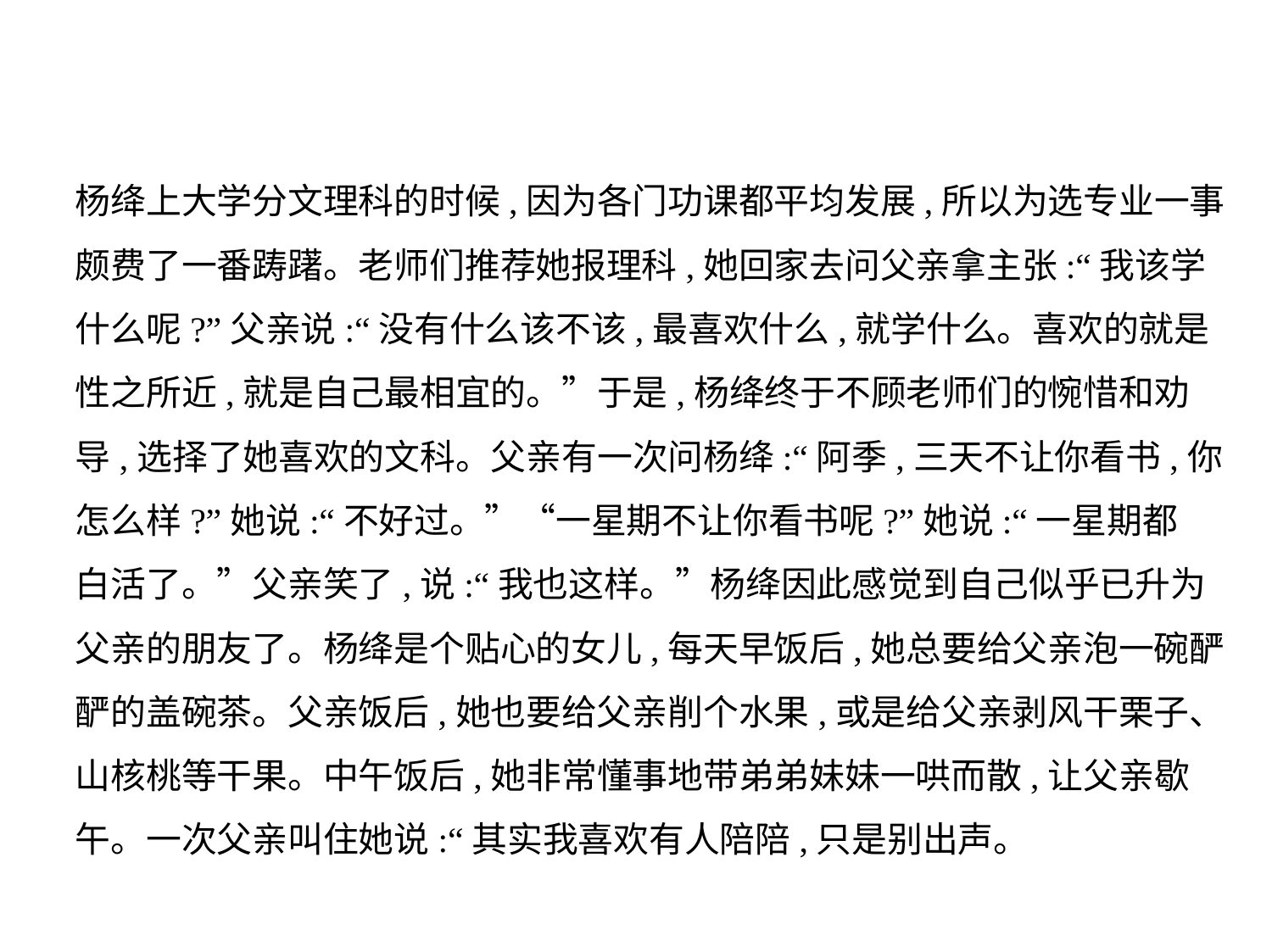

杨绛上大学分文理科的时候,因为各门功课都平均发展,所以为选专业一事
颇费了一番踌躇。老师们推荐她报理科,她回家去问父亲拿主张:“我该学
什么呢?”父亲说:“没有什么该不该,最喜欢什么,就学什么。喜欢的就是
性之所近,就是自己最相宜的。”于是,杨绛终于不顾老师们的惋惜和劝
导,选择了她喜欢的文科。父亲有一次问杨绛:“阿季,三天不让你看书,你
怎么样?”她说:“不好过。”“一星期不让你看书呢?”她说:“一星期都
白活了。”父亲笑了,说:“我也这样。”杨绛因此感觉到自己似乎已升为
父亲的朋友了。杨绛是个贴心的女儿,每天早饭后,她总要给父亲泡一碗酽
酽的盖碗茶。父亲饭后,她也要给父亲削个水果,或是给父亲剥风干栗子、
山核桃等干果。中午饭后,她非常懂事地带弟弟妹妹一哄而散,让父亲歇
午。一次父亲叫住她说:“其实我喜欢有人陪陪,只是别出声。